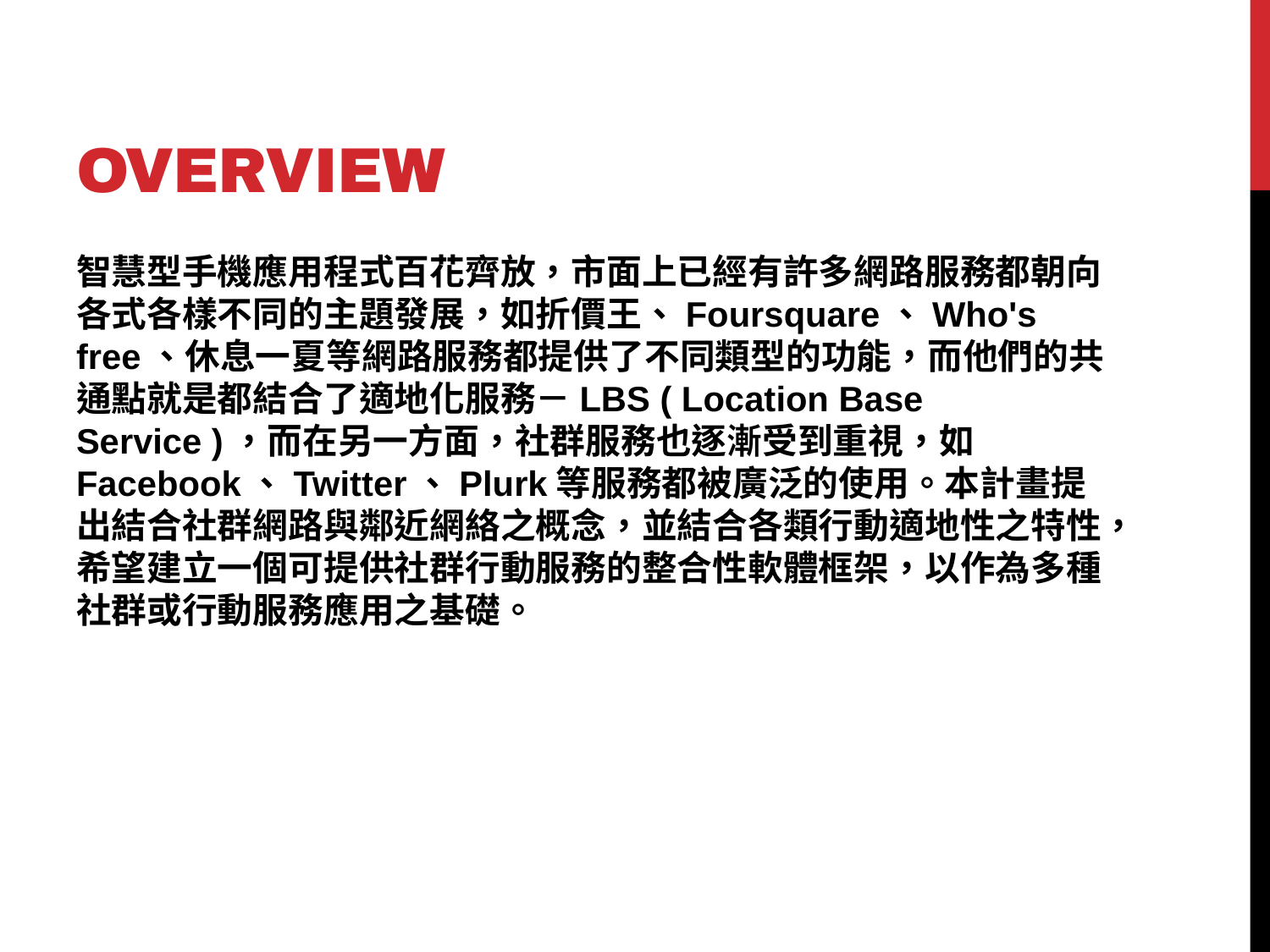

# overview
智慧型手機應用程式百花齊放，市面上已經有許多網路服務都朝向各式各樣不同的主題發展，如折價王、Foursquare、Who's free、休息一夏等網路服務都提供了不同類型的功能，而他們的共通點就是都結合了適地化服務－LBS ( Location Base Service )，而在另一方面，社群服務也逐漸受到重視，如Facebook、Twitter、Plurk等服務都被廣泛的使用。本計畫提出結合社群網路與鄰近網絡之概念，並結合各類行動適地性之特性，希望建立一個可提供社群行動服務的整合性軟體框架，以作為多種社群或行動服務應用之基礎。